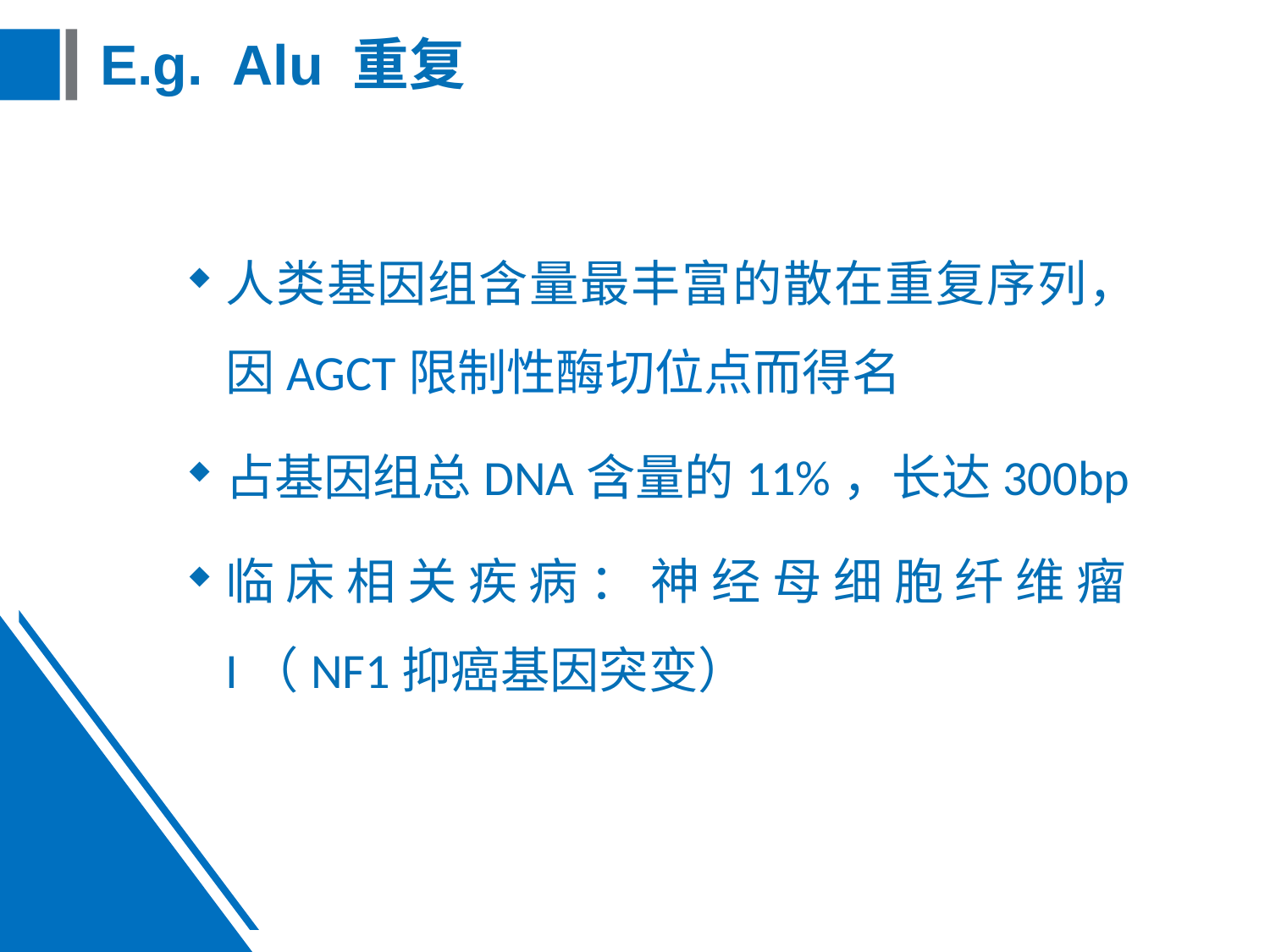

# E.g.  Alu 重复
人类基因组含量最丰富的散在重复序列，因AGCT限制性酶切位点而得名
占基因组总DNA含量的11%，长达300bp
临床相关疾病：神经母细胞纤维瘤I（NF1抑癌基因突变）